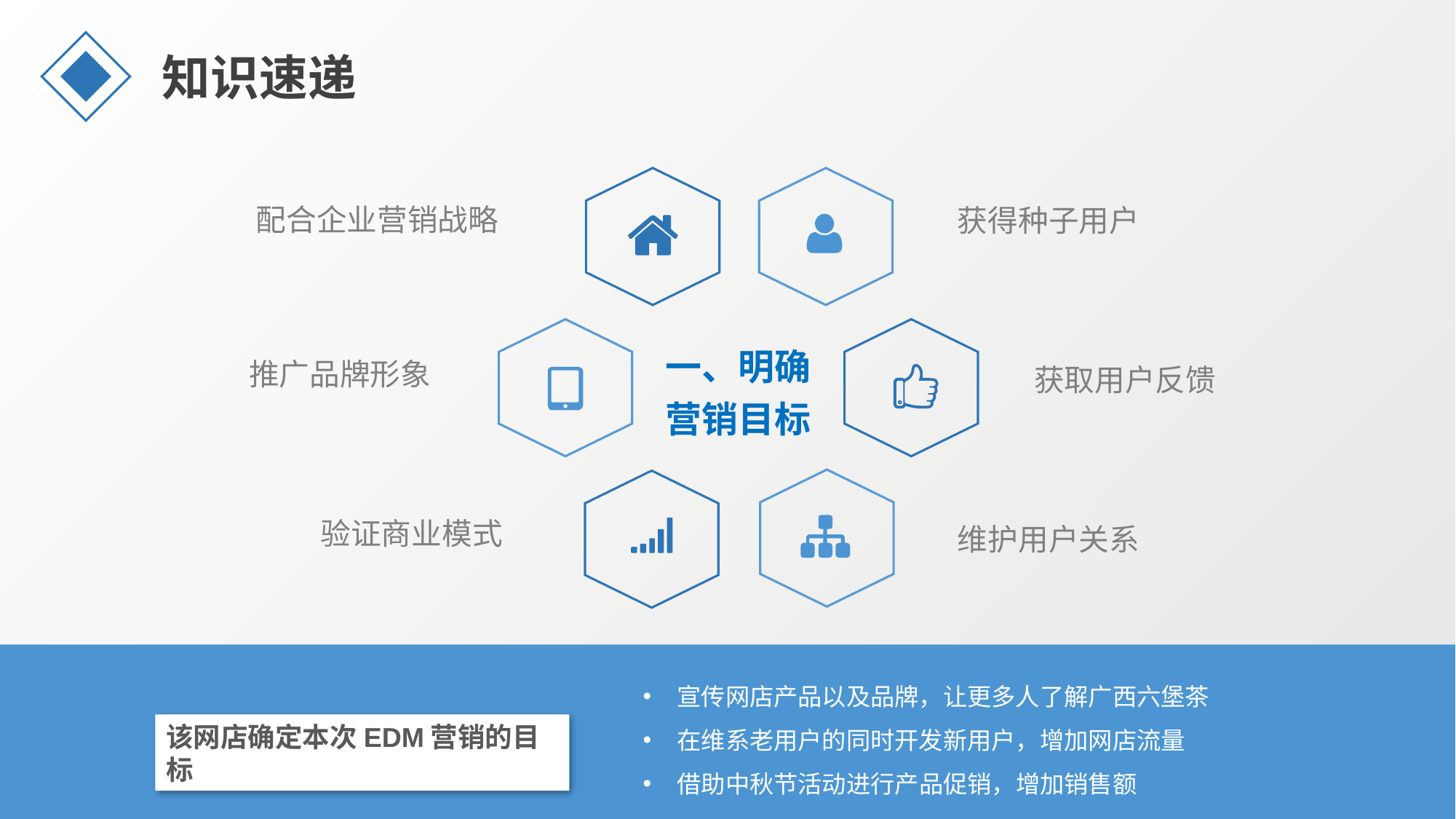

知识速递

配合企业营销战略
获得种子用户

一、明确营销目标
推广品牌形象
获取用户反馈

验证商业模式
维护用户关系

宣传网店产品以及品牌，让更多人了解广西六堡茶
在维系老用户的同时开发新用户，增加网店流量
借助中秋节活动进行产品促销，增加销售额
该网店确定本次EDM营销的目标